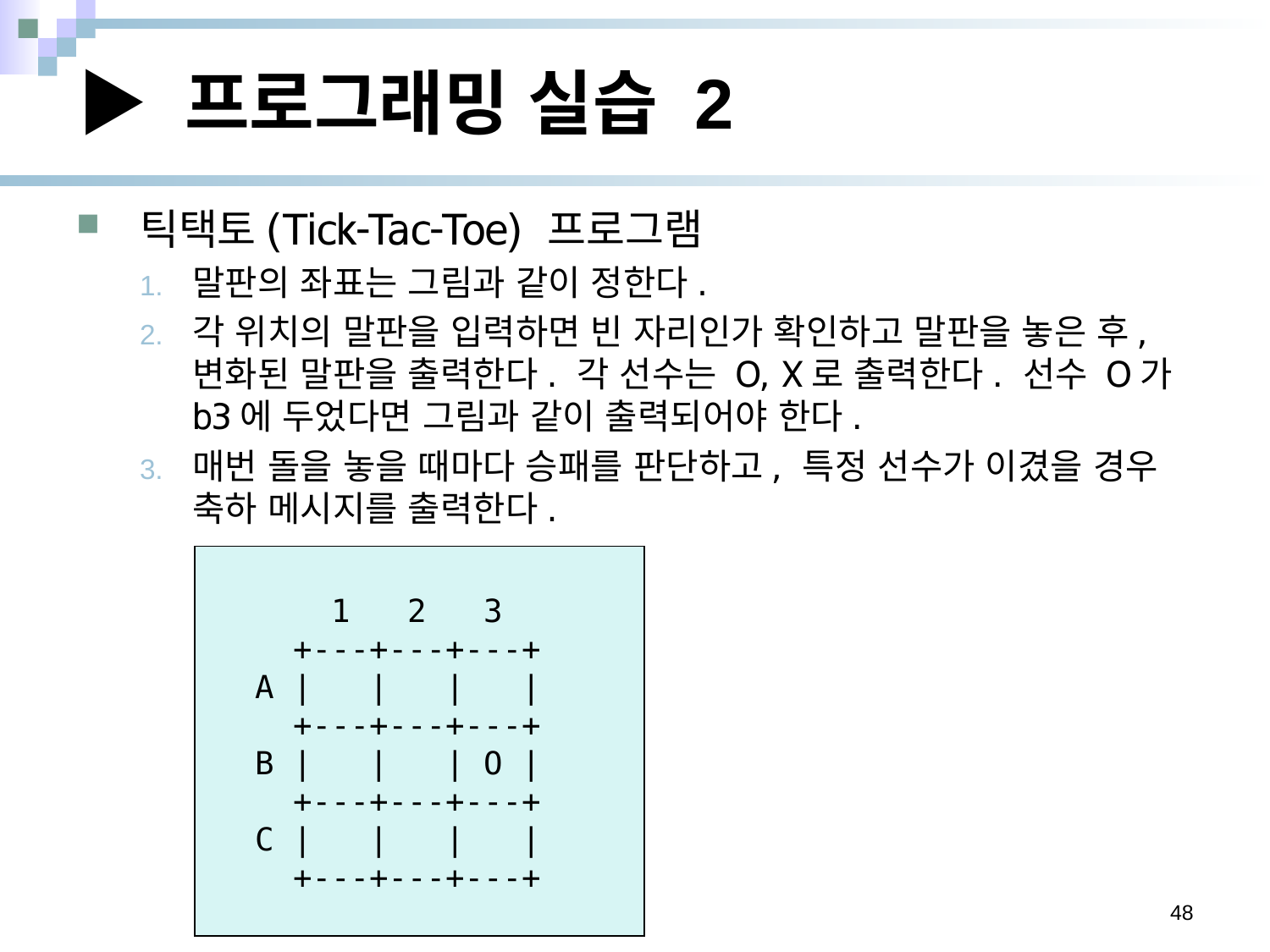

# ▶ 프로그래밍 실습 2
틱택토(Tick-Tac-Toe) 프로그램
말판의 좌표는 그림과 같이 정한다.
각 위치의 말판을 입력하면 빈 자리인가 확인하고 말판을 놓은 후, 변화된 말판을 출력한다. 각 선수는 O, X로 출력한다. 선수 O가 b3에 두었다면 그림과 같이 출력되어야 한다.
매번 돌을 놓을 때마다 승패를 판단하고, 특정 선수가 이겼을 경우 축하 메시지를 출력한다.

	    1   2   3
	  +---+---+---+
	A |   |   |   |
	  +---+---+---+
	B |   |   | O |
	  +---+---+---+
	C |   |   |   |
	  +---+---+---+
48